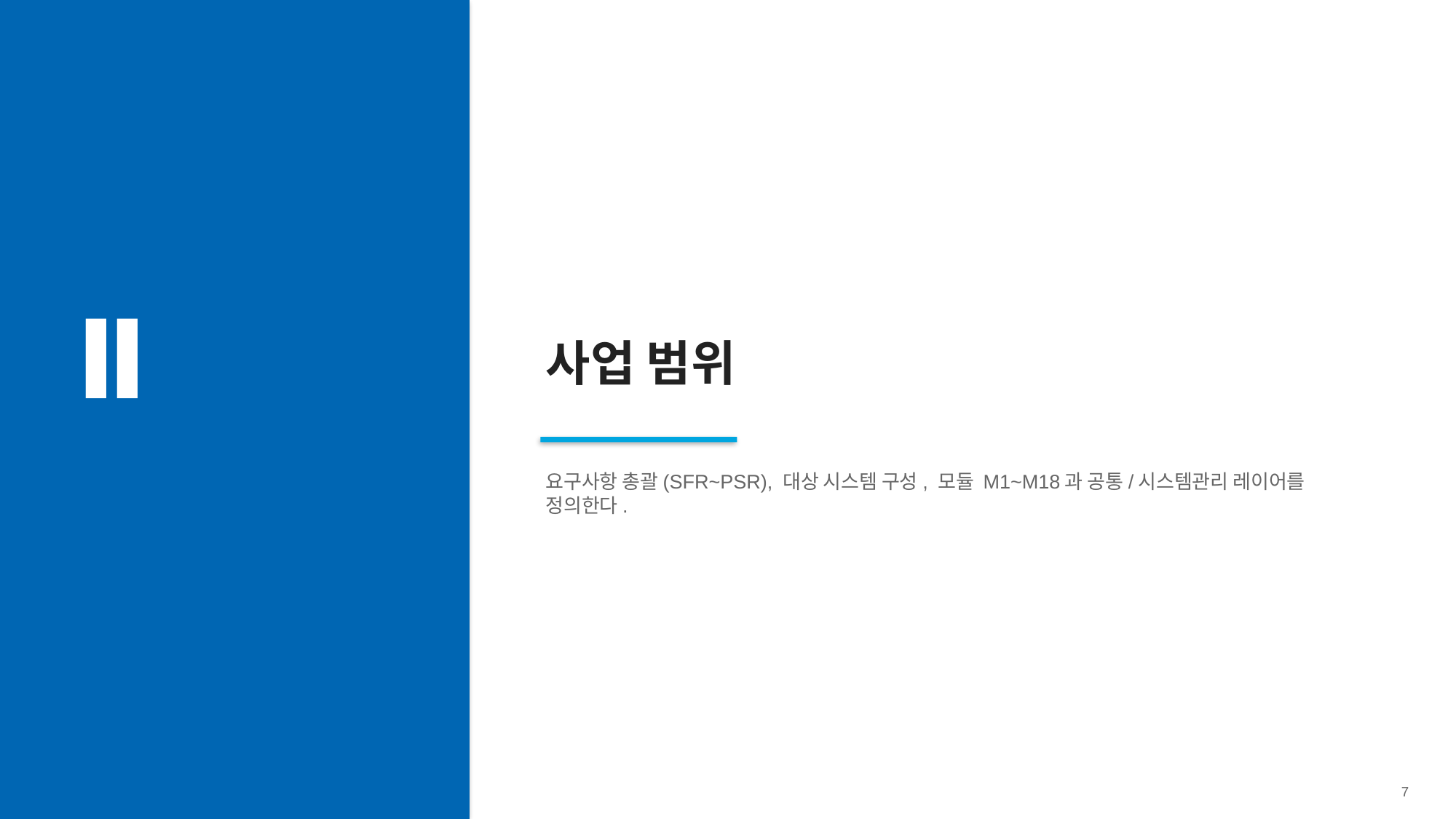

Ⅱ
사업 범위

요구사항 총괄(SFR~PSR), 대상 시스템 구성, 모듈 M1~M18과 공통/시스템관리 레이어를 정의한다.
7